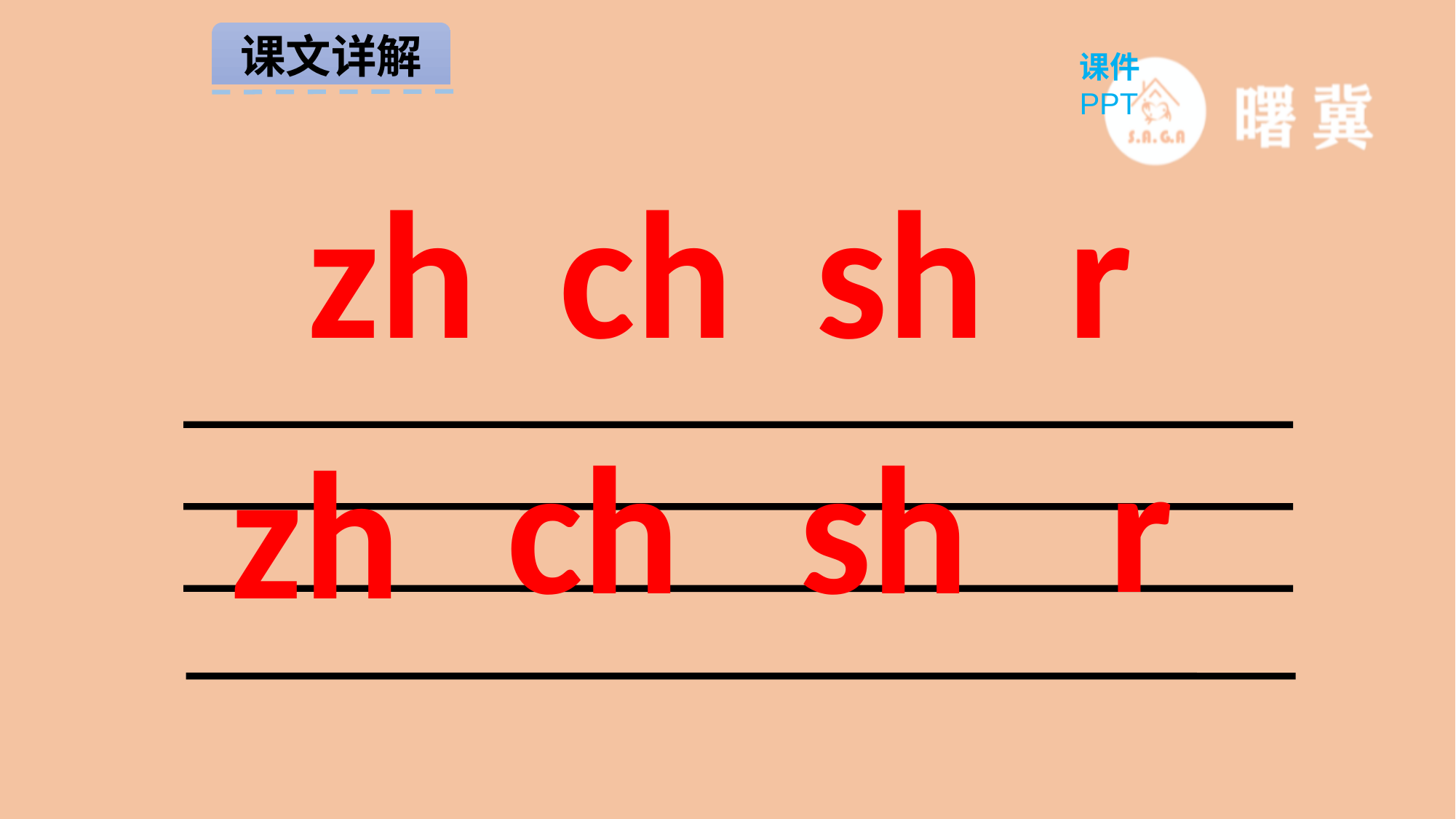

课文详解
课件PPT
zh  ch  sh  r
 r
 ch
 sh
 zh